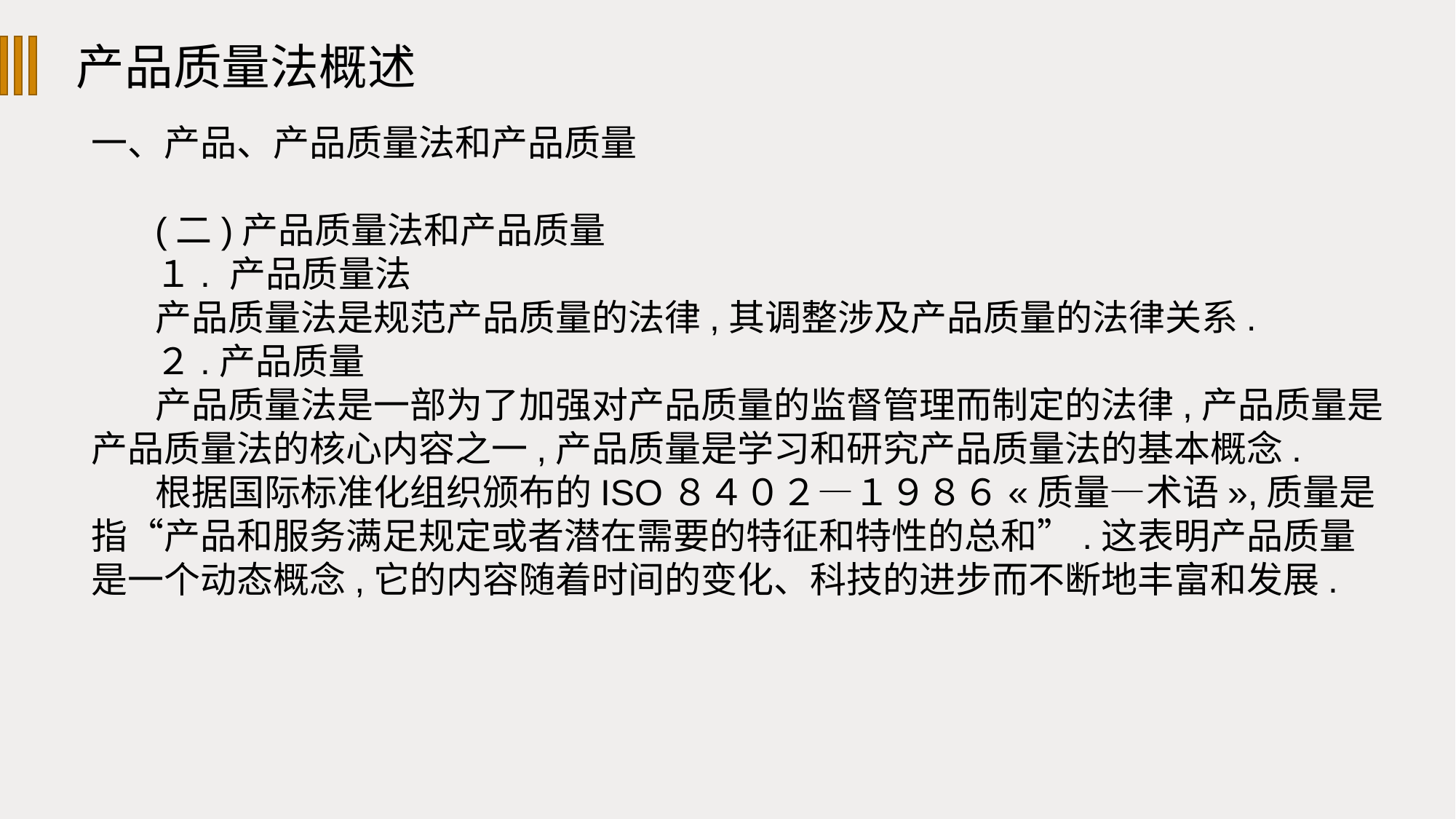

产品质量法概述

一、产品、产品质量法和产品质量

(二)产品质量法和产品质量
１. 产品质量法
产品质量法是规范产品质量的法律,其调整涉及产品质量的法律关系.
２.产品质量
产品质量法是一部为了加强对产品质量的监督管理而制定的法律,产品质量是产品质量法的核心内容之一,产品质量是学习和研究产品质量法的基本概念.
根据国际标准化组织颁布的ISO８４０２—１９８６«质量—术语»,质量是指“产品和服务满足规定或者潜在需要的特征和特性的总和”.这表明产品质量是一个动态概念,它的内容随着时间的变化、科技的进步而不断地丰富和发展.